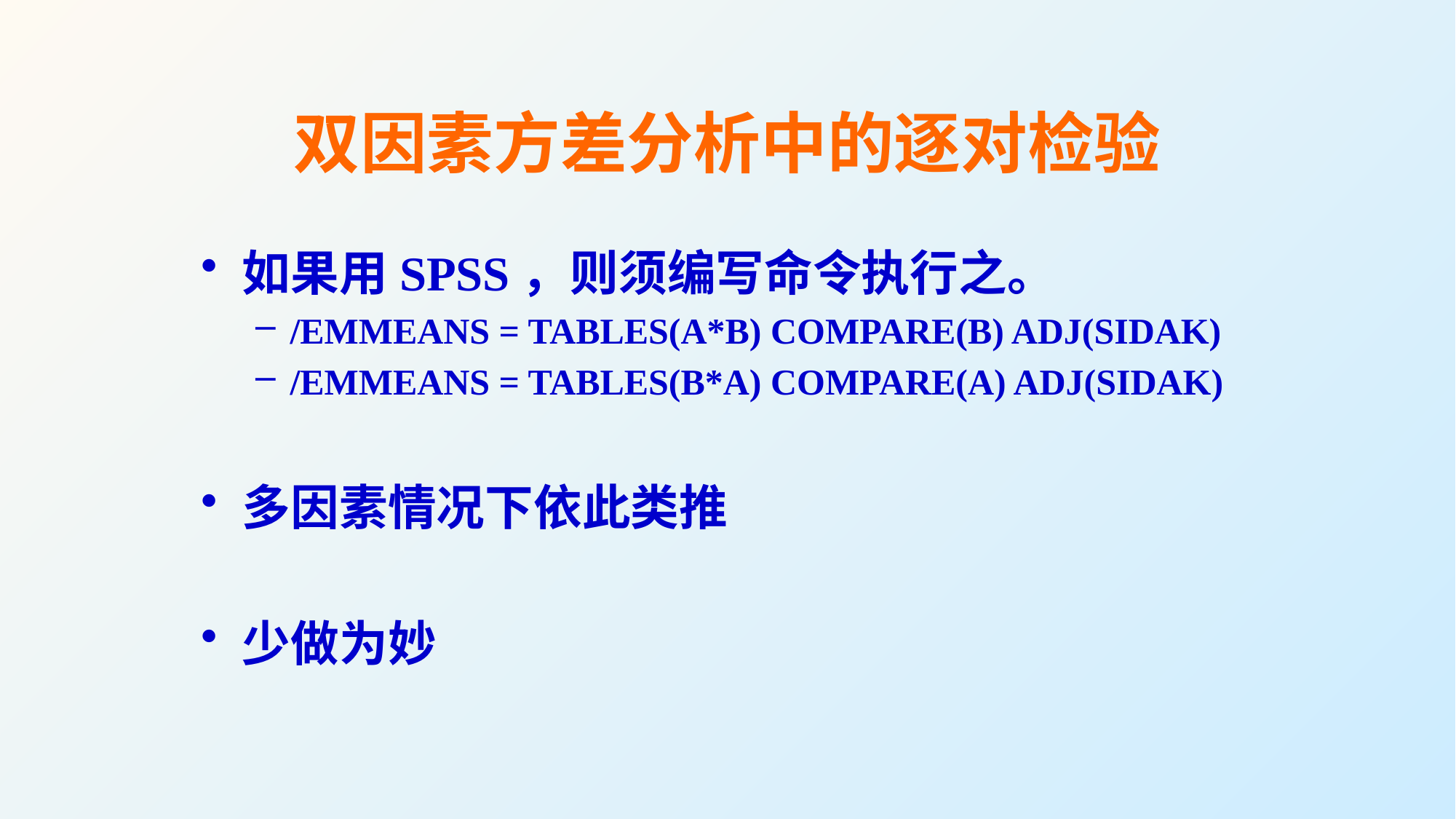

# 双因素方差分析中的逐对检验
如果用SPSS，则须编写命令执行之。
/EMMEANS = TABLES(A*B) COMPARE(B) ADJ(SIDAK)
/EMMEANS = TABLES(B*A) COMPARE(A) ADJ(SIDAK)

多因素情况下依此类推

少做为妙